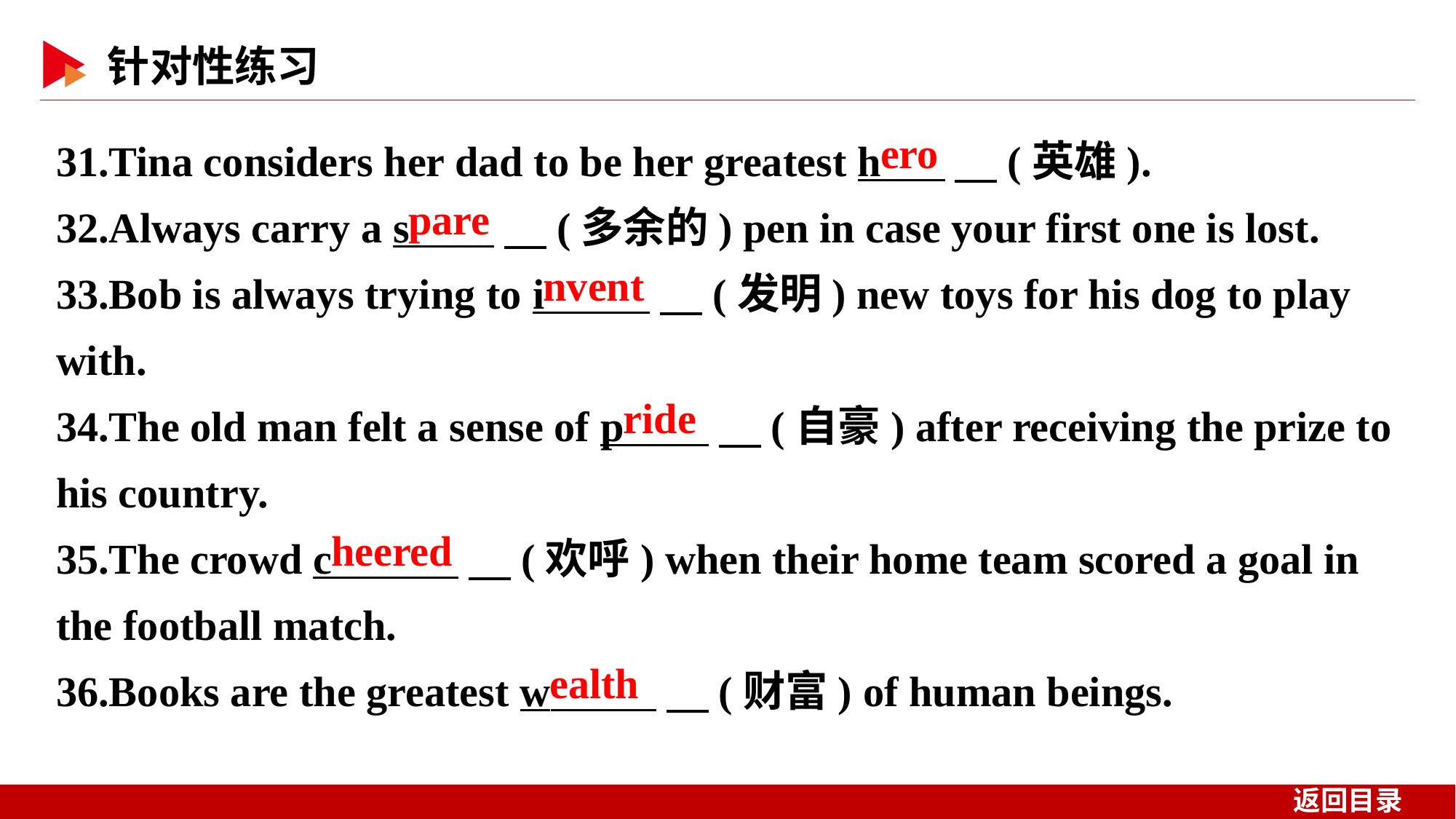

31.Tina considers her dad to be her greatest h      　(英雄).
32.Always carry a s        　(多余的) pen in case your first one is lost.
33.Bob is always trying to i          　(发明) new toys for his dog to play with.
34.The old man felt a sense of p        　(自豪) after receiving the prize to his country.
35.The crowd c            　(欢呼) when their home team scored a goal in the football match.
36.Books are the greatest w          　(财富) of human beings.
ero
pare
nvent
ride
heered
ealth